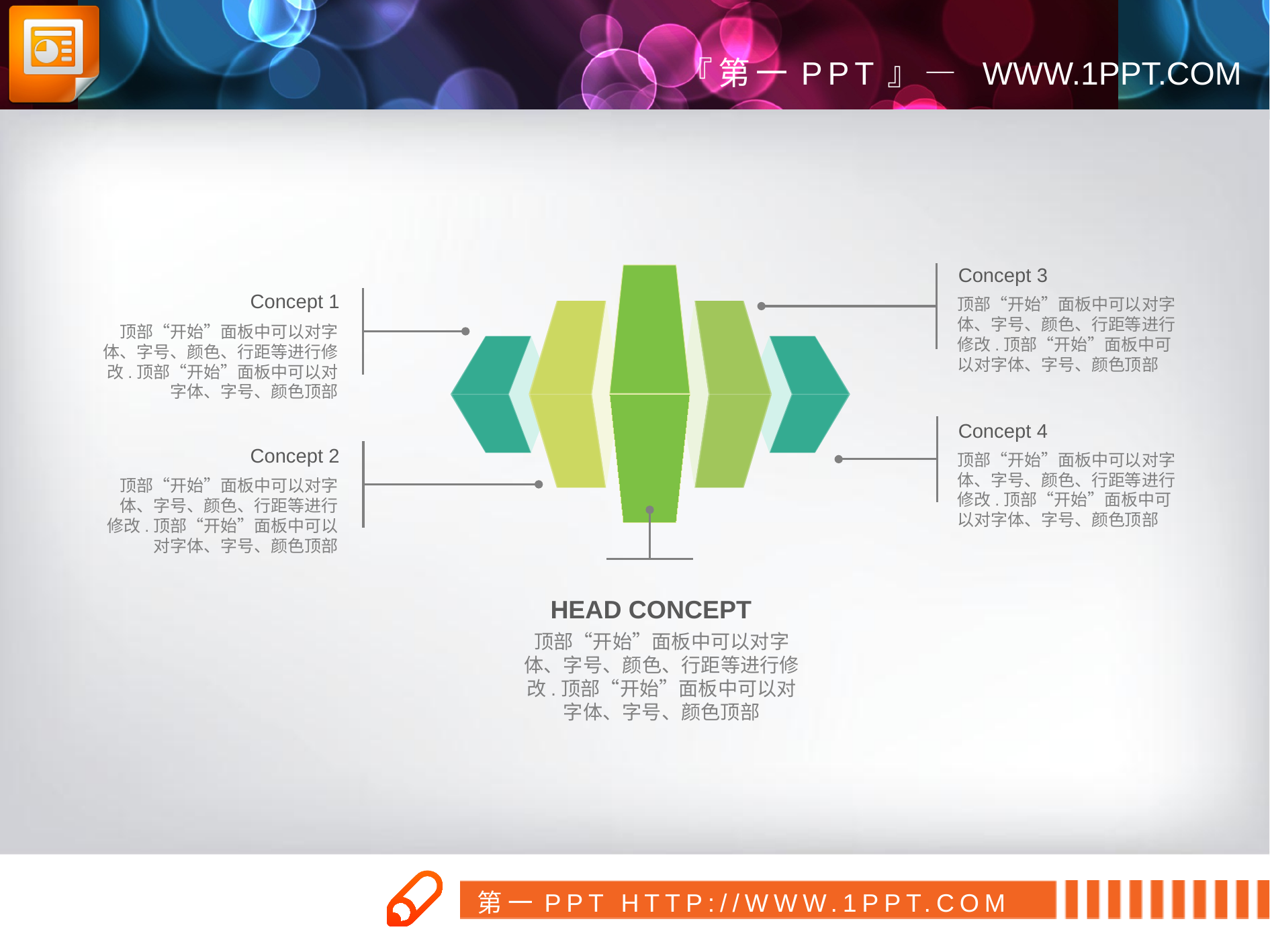

Concept 3
顶部“开始”面板中可以对字体、字号、颜色、行距等进行修改.顶部“开始”面板中可以对字体、字号、颜色顶部

Concept 1
顶部“开始”面板中可以对字体、字号、颜色、行距等进行修改.顶部“开始”面板中可以对字体、字号、颜色顶部

Concept 4
顶部“开始”面板中可以对字体、字号、颜色、行距等进行修改.顶部“开始”面板中可以对字体、字号、颜色顶部

Concept 2
顶部“开始”面板中可以对字体、字号、颜色、行距等进行修改.顶部“开始”面板中可以对字体、字号、颜色顶部

HEAD CONCEPT
顶部“开始”面板中可以对字体、字号、颜色、行距等进行修改.顶部“开始”面板中可以对字体、字号、颜色顶部